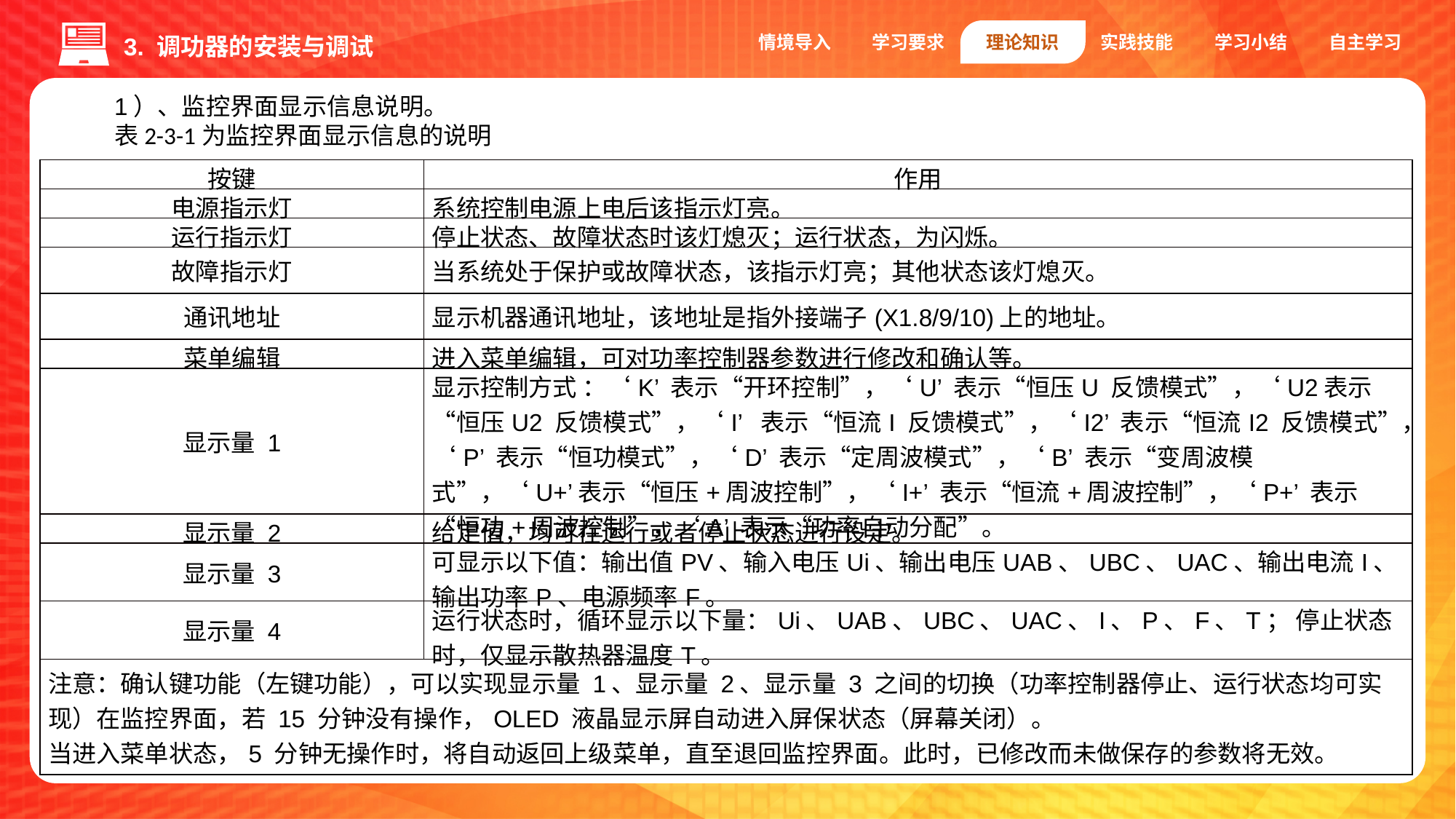

情境导入
学习要求
理论知识
实践技能
学习小结
自主学习

3. 调功器的安装与调试
1）、监控界面显示信息说明。
表2-3-1为监控界面显示信息的说明
| 按键 | 作用 |
| --- | --- |
| 电源指示灯 | 系统控制电源上电后该指示灯亮。 |
| 运行指示灯 | 停止状态、故障状态时该灯熄灭；运行状态，为闪烁。 |
| 故障指示灯 | 当系统处于保护或故障状态，该指示灯亮；其他状态该灯熄灭。 |
| 通讯地址 | 显示机器通讯地址，该地址是指外接端子(X1.8/9/10)上的地址。 |
| 菜单编辑 | 进入菜单编辑，可对功率控制器参数进行修改和确认等。 |
| 显示量 1 | 显示控制方式 ：‘K’ 表示“开环控制”，‘U’ 表示“恒压U 反馈模式”，‘U2表示“恒压U2 反馈模式”，‘I’ 表示“恒流I 反馈模式”，‘I2’ 表示“恒流I2 反馈模式”，‘P’ 表示“恒功模式”，‘D’ 表示“定周波模式”，‘B’ 表示“变周波模式”，‘U+’表示“恒压+周波控制”，‘I+’ 表示“恒流+周波控制”，‘P+’ 表示“恒功+周波控制”，‘A’ 表示“功率自动分配”。 |
| 显示量 2 | 给定值，均可在运行或者停止状态进行设定。 |
| 显示量 3 | 可显示以下值：输出值PV、输入电压Ui、输出电压UAB、UBC、UAC、输出电流I、输出功率P、电源频率F。 |
| 显示量 4 | 运行状态时，循环显示以下量：Ui、UAB、UBC、UAC、I、P、F、T； 停止状态时，仅显示散热器温度T。 |
| 注意：确认键功能（左键功能），可以实现显示量 1、显示量 2、显示量 3 之间的切换（功率控制器停止、运行状态均可实现）在监控界面，若 15 分钟没有操作，OLED 液晶显示屏自动进入屏保状态（屏幕关闭）。 当进入菜单状态，5 分钟无操作时，将自动返回上级菜单，直至退回监控界面。此时，已修改而未做保存的参数将无效。 |  |